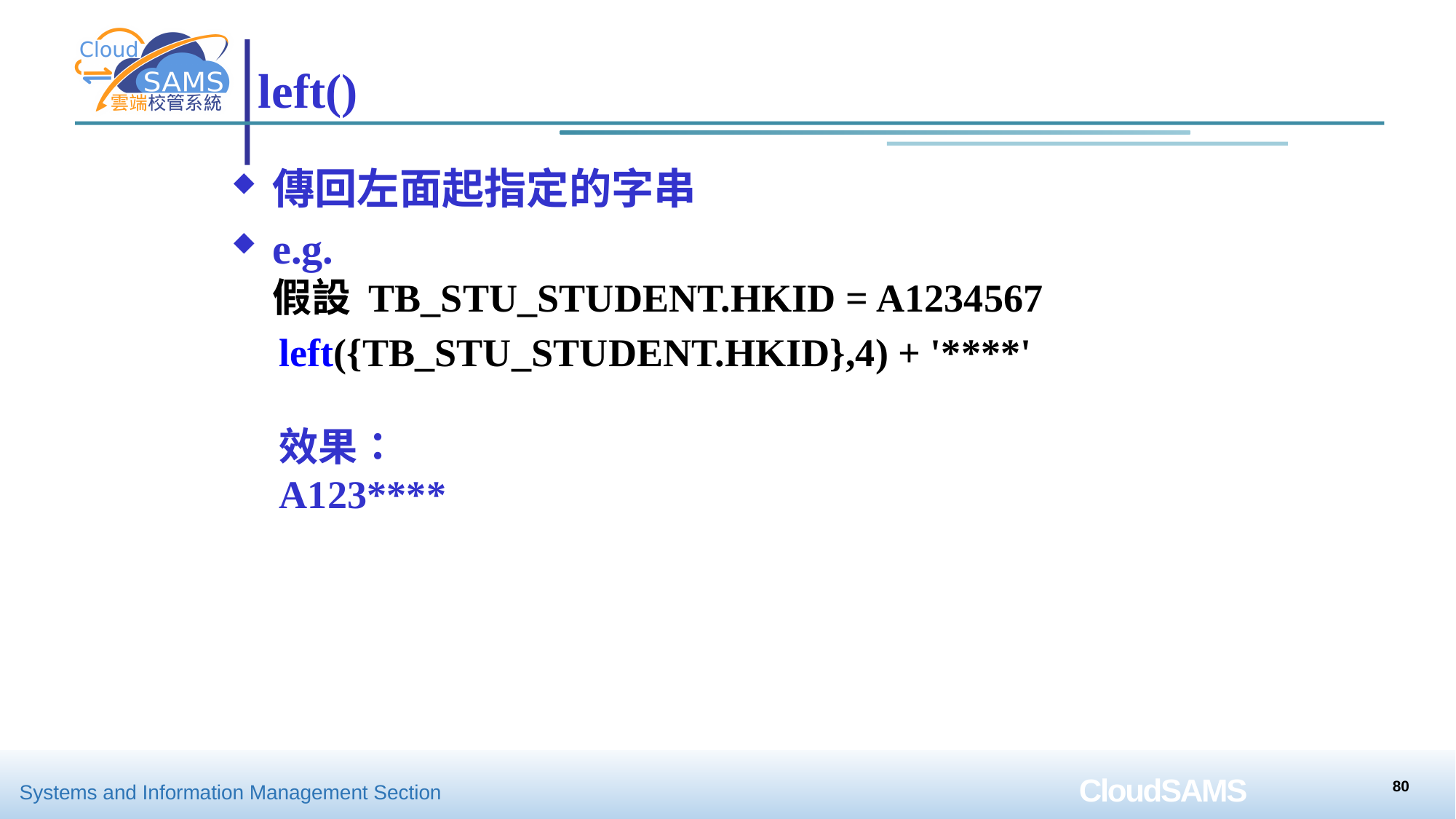

# left()
傳回左面起指定的字串
e.g.
假設 TB_STU_STUDENT.HKID = A1234567
left({TB_STU_STUDENT.HKID},4) + '****'
效果：
A123****
80